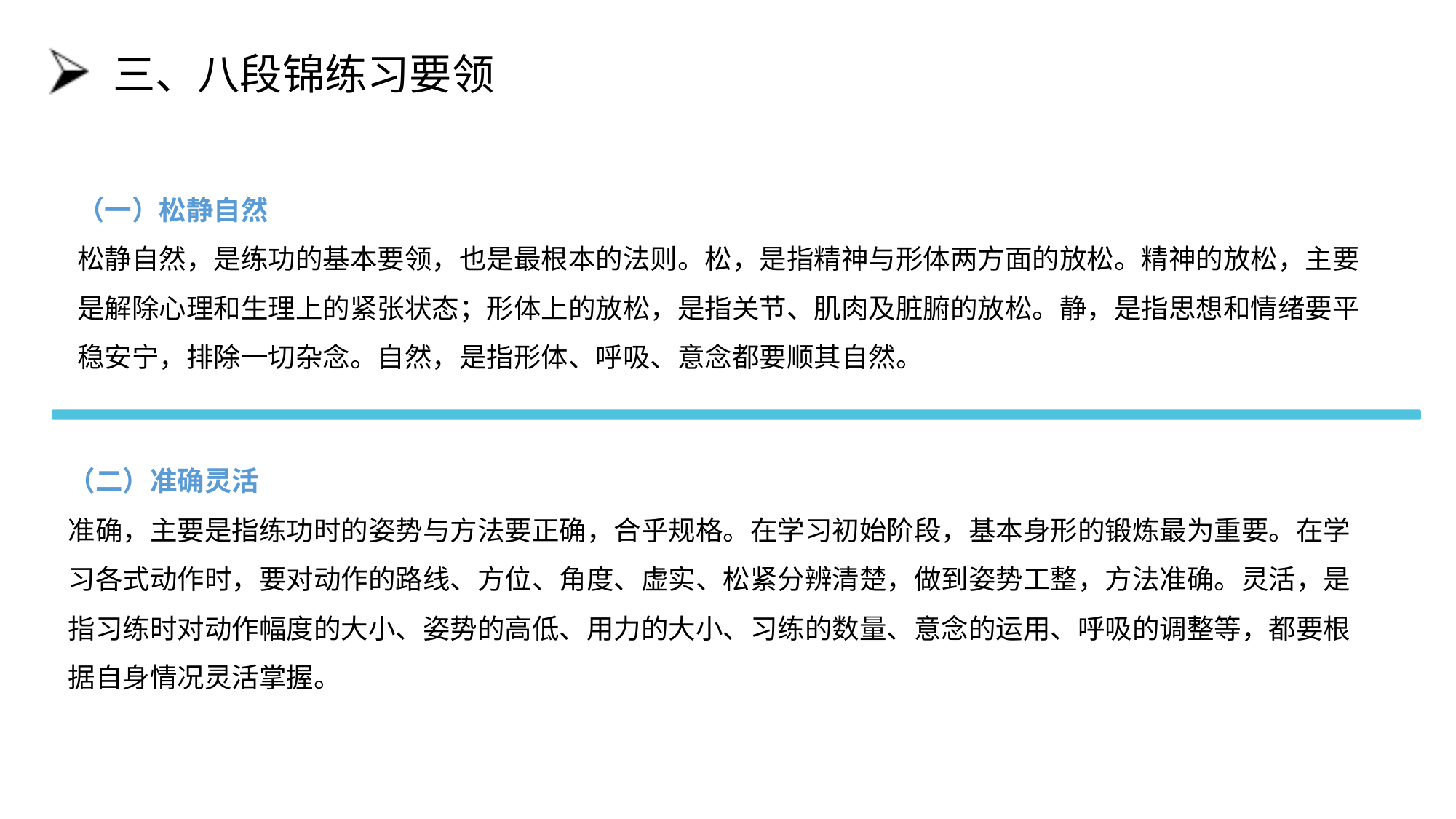

# 三、八段锦练习要领
（一）松静自然
松静自然，是练功的基本要领，也是最根本的法则。松，是指精神与形体两方面的放松。精神的放松，主要是解除心理和生理上的紧张状态；形体上的放松，是指关节、肌肉及脏腑的放松。静，是指思想和情绪要平稳安宁，排除一切杂念。自然，是指形体、呼吸、意念都要顺其自然。

（二）准确灵活
准确，主要是指练功时的姿势与方法要正确，合乎规格。在学习初始阶段，基本身形的锻炼最为重要。在学习各式动作时，要对动作的路线、方位、角度、虚实、松紧分辨清楚，做到姿势工整，方法准确。灵活，是指习练时对动作幅度的大小、姿势的高低、用力的大小、习练的数量、意念的运用、呼吸的调整等，都要根据自身情况灵活掌握。